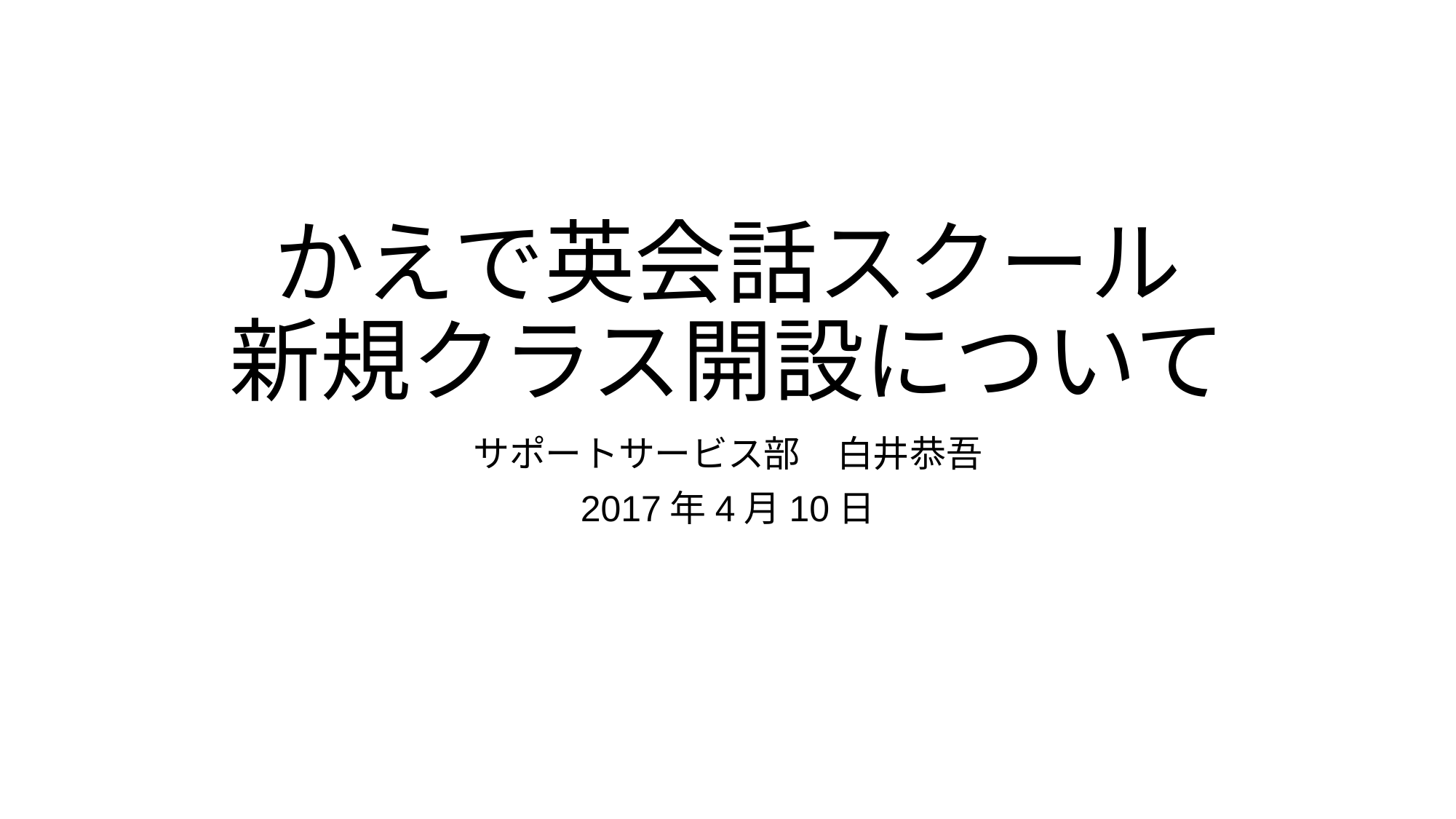

# かえで英会話スクール 新規クラス開設について
サポートサービス部　白井恭吾
2017年4月10日